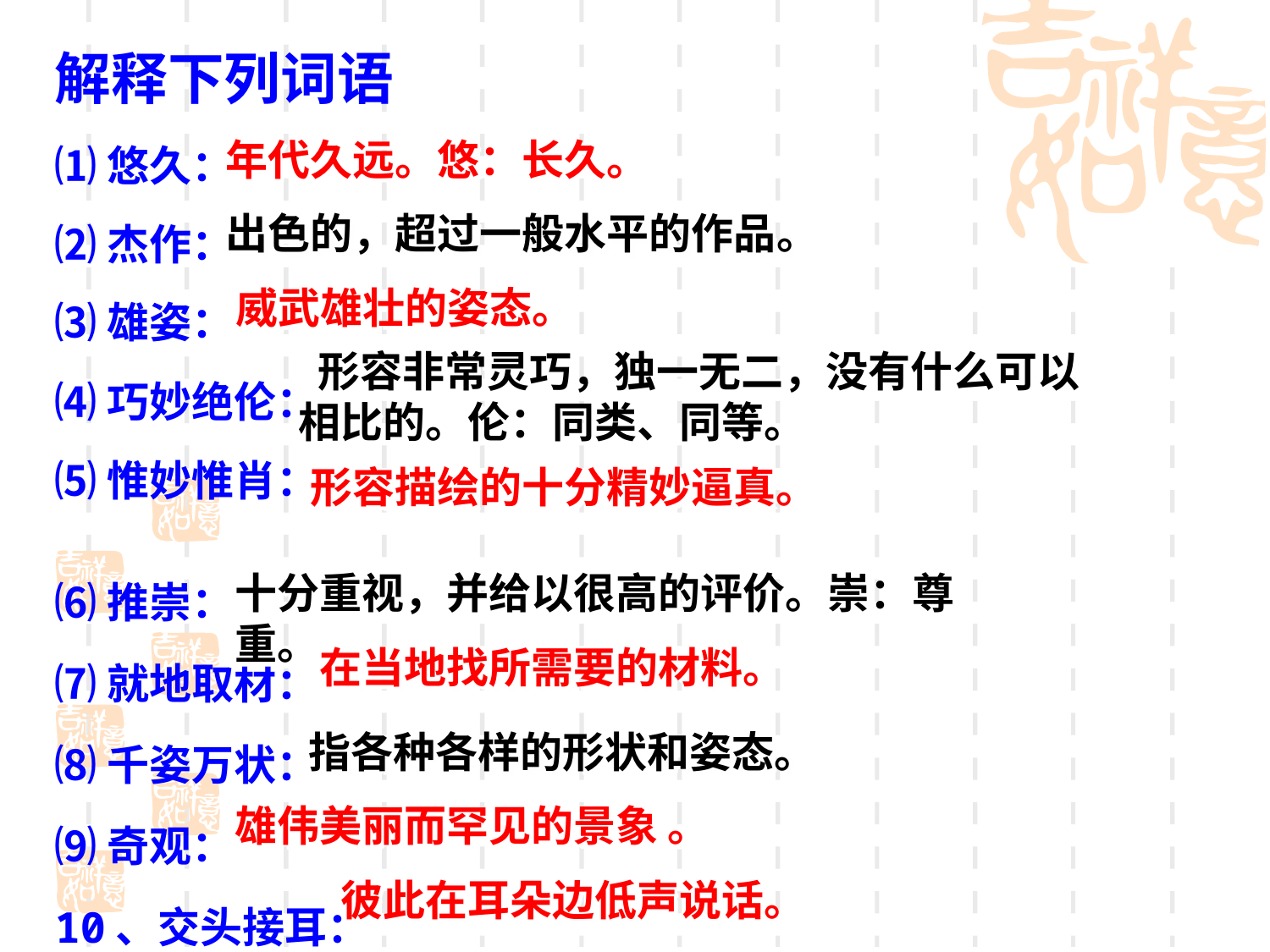

解释下列词语
⑴悠久：
⑵杰作：
⑶雄姿：
⑷巧妙绝伦：
⑸惟妙惟肖：
年代久远。悠：长久。
出色的，超过一般水平的作品。
威武雄壮的姿态。
 形容非常灵巧，独一无二，没有什么可以相比的。伦：同类、同等。
形容描绘的十分精妙逼真。
⑹推崇：
⑺就地取材：
⑻千姿万状：
⑼奇观：
10、交头接耳：
十分重视，并给以很高的评价。崇：尊重。
在当地找所需要的材料。
指各种各样的形状和姿态。
雄伟美丽而罕见的景象 。
彼此在耳朵边低声说话。